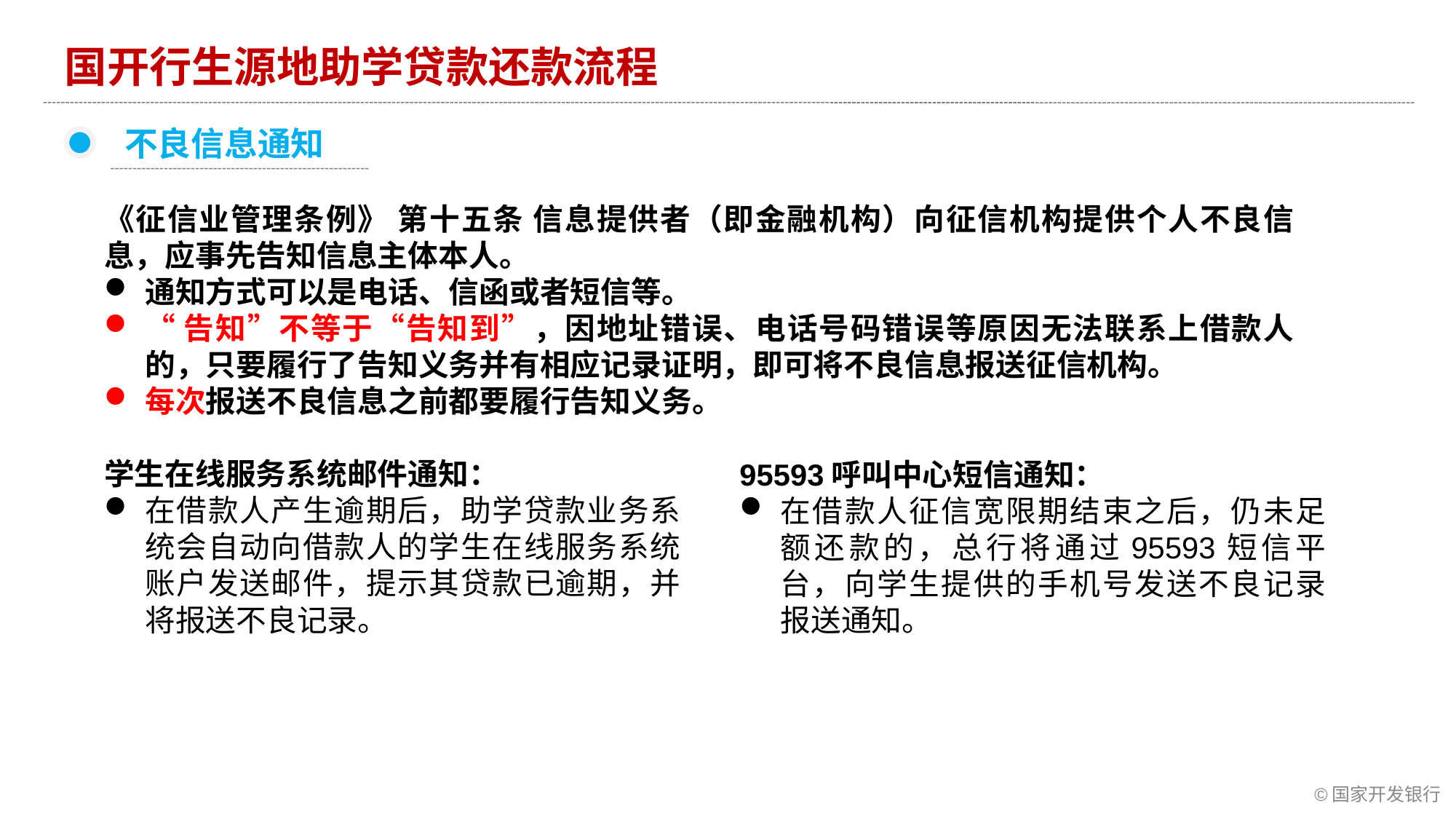

4
国开行生源地助学贷款还款流程

不良信息通知

《征信业管理条例》 第十五条 信息提供者（即金融机构）向征信机构提供个人不良信息，应事先告知信息主体本人。
通知方式可以是电话、信函或者短信等。
“告知”不等于“告知到”，因地址错误、电话号码错误等原因无法联系上借款人的，只要履行了告知义务并有相应记录证明，即可将不良信息报送征信机构。
每次报送不良信息之前都要履行告知义务。
学生在线服务系统邮件通知：
在借款人产生逾期后，助学贷款业务系统会自动向借款人的学生在线服务系统账户发送邮件，提示其贷款已逾期，并将报送不良记录。
95593呼叫中心短信通知：
在借款人征信宽限期结束之后，仍未足额还款的，总行将通过95593短信平台，向学生提供的手机号发送不良记录报送通知。
©国家开发银行